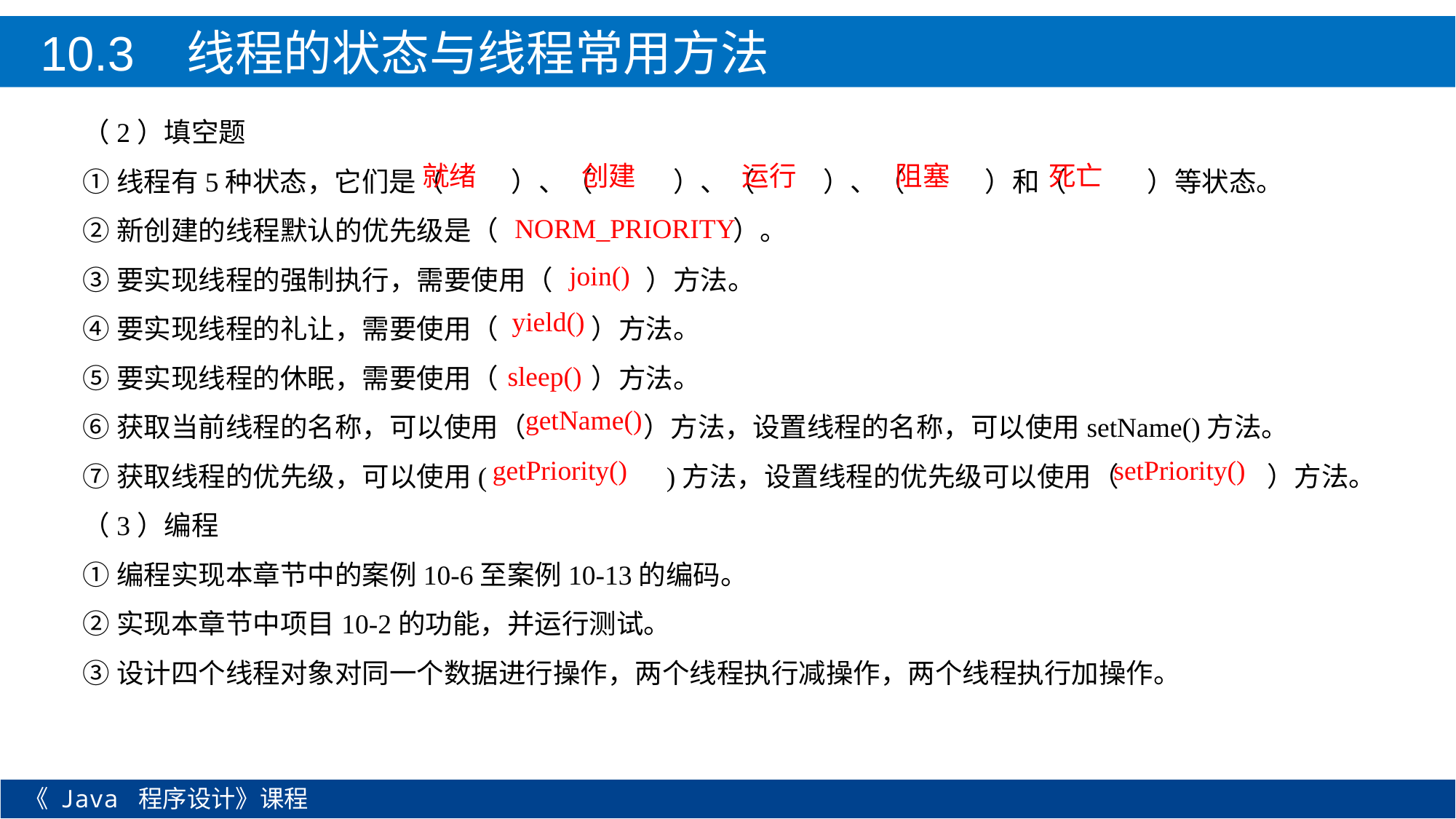

10.3   线程的状态与线程常用方法
（2）填空题
①线程有5种状态，它们是（           ）、（             ）、（           ）、（             ）和（             ）等状态。
②新创建的线程默认的优先级是（                                      ）。
③要实现线程的强制执行，需要使用（               ）方法。
④要实现线程的礼让，需要使用（               ）方法。
⑤要实现线程的休眠，需要使用（               ）方法。
⑥获取当前线程的名称，可以使用（                   ）方法，设置线程的名称，可以使用setName()方法。
⑦获取线程的优先级，可以使用(                          )方法，设置线程的优先级可以使用（                        ）方法。
（3）编程
①编程实现本章节中的案例10-6至案例10-13的编码。
②实现本章节中项目10-2的功能，并运行测试。
③设计四个线程对象对同一个数据进行操作，两个线程执行减操作，两个线程执行加操作。
就绪                 创建                 运行                阻塞                死亡
NORM_PRIORITY
join()
yield()
sleep()
getName()
setPriority()
getPriority()
《 Java 程序设计》课程